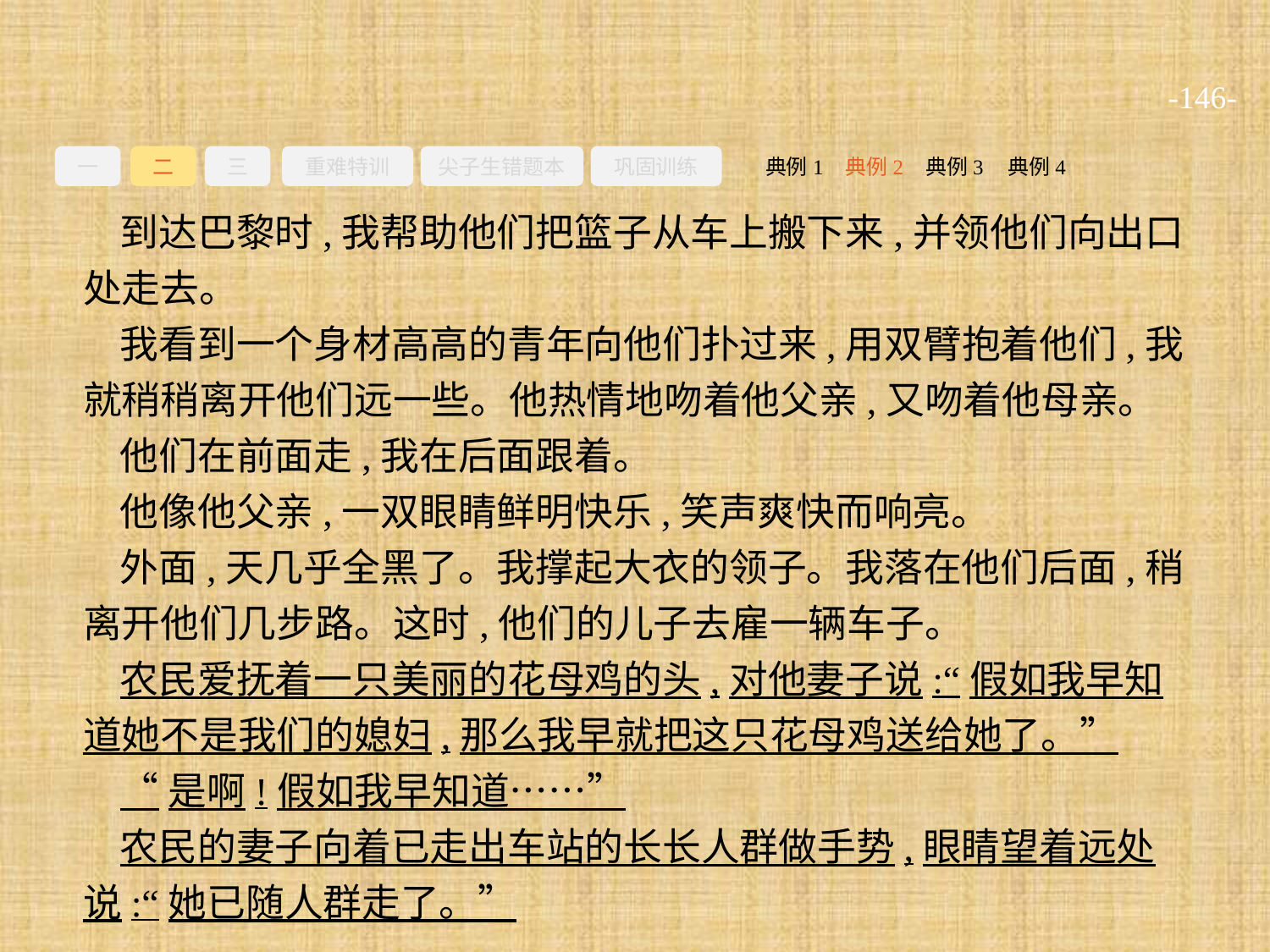

-146-
一
二
三
重难特训
尖子生错题本
巩固训练
典例3
典例2
典例4
典例1
到达巴黎时,我帮助他们把篮子从车上搬下来,并领他们向出口处走去。
我看到一个身材高高的青年向他们扑过来,用双臂抱着他们,我就稍稍离开他们远一些。他热情地吻着他父亲,又吻着他母亲。
他们在前面走,我在后面跟着。
他像他父亲,一双眼睛鲜明快乐,笑声爽快而响亮。
外面,天几乎全黑了。我撑起大衣的领子。我落在他们后面,稍离开他们几步路。这时,他们的儿子去雇一辆车子。
农民爱抚着一只美丽的花母鸡的头,对他妻子说:“假如我早知道她不是我们的媳妇,那么我早就把这只花母鸡送给她了。”
“是啊!假如我早知道……”
农民的妻子向着已走出车站的长长人群做手势,眼睛望着远处说:“她已随人群走了。”